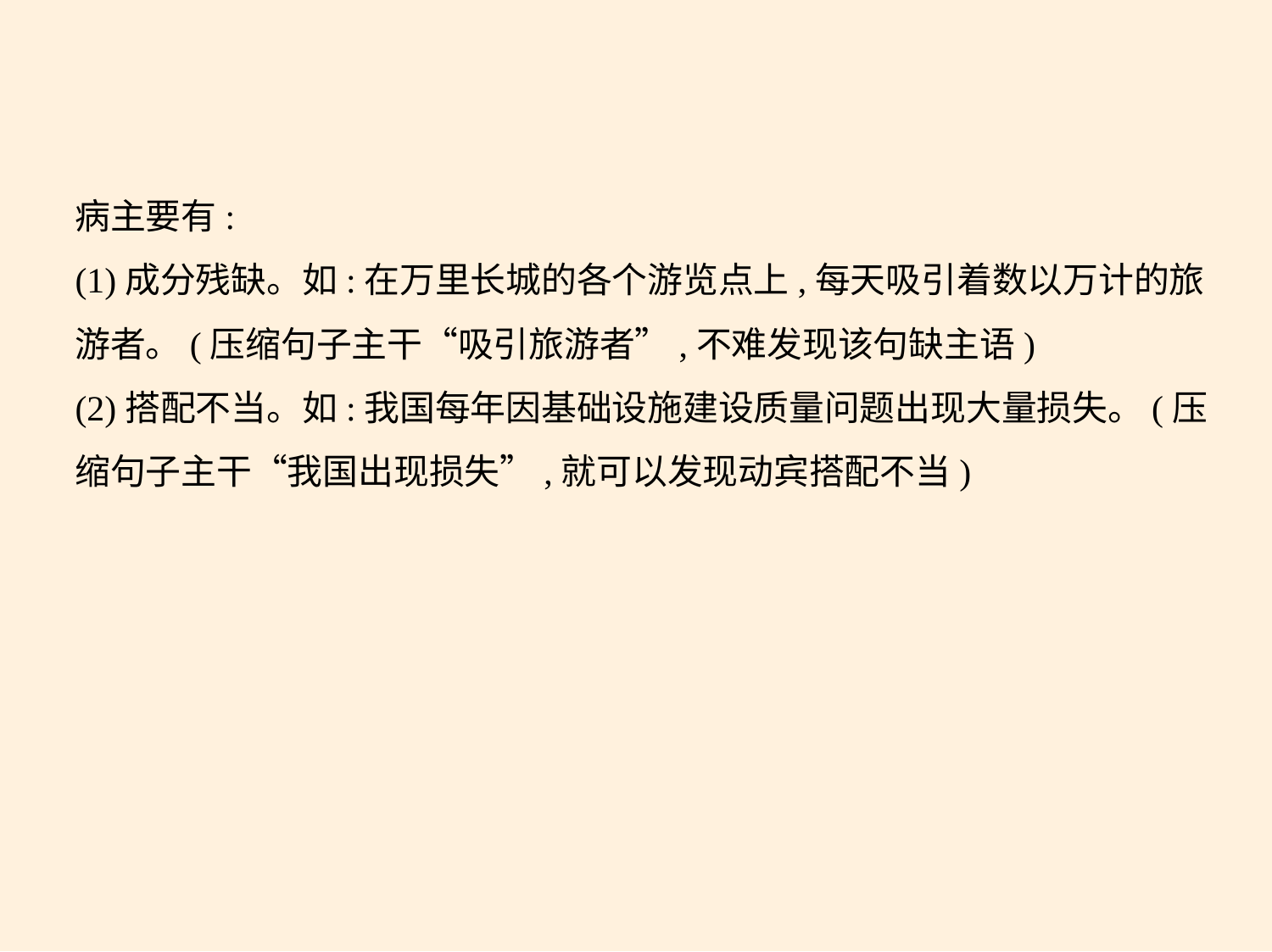

病主要有:
(1)成分残缺。如:在万里长城的各个游览点上,每天吸引着数以万计的旅
游者。(压缩句子主干“吸引旅游者”,不难发现该句缺主语)
(2)搭配不当。如:我国每年因基础设施建设质量问题出现大量损失。(压
缩句子主干“我国出现损失”,就可以发现动宾搭配不当)